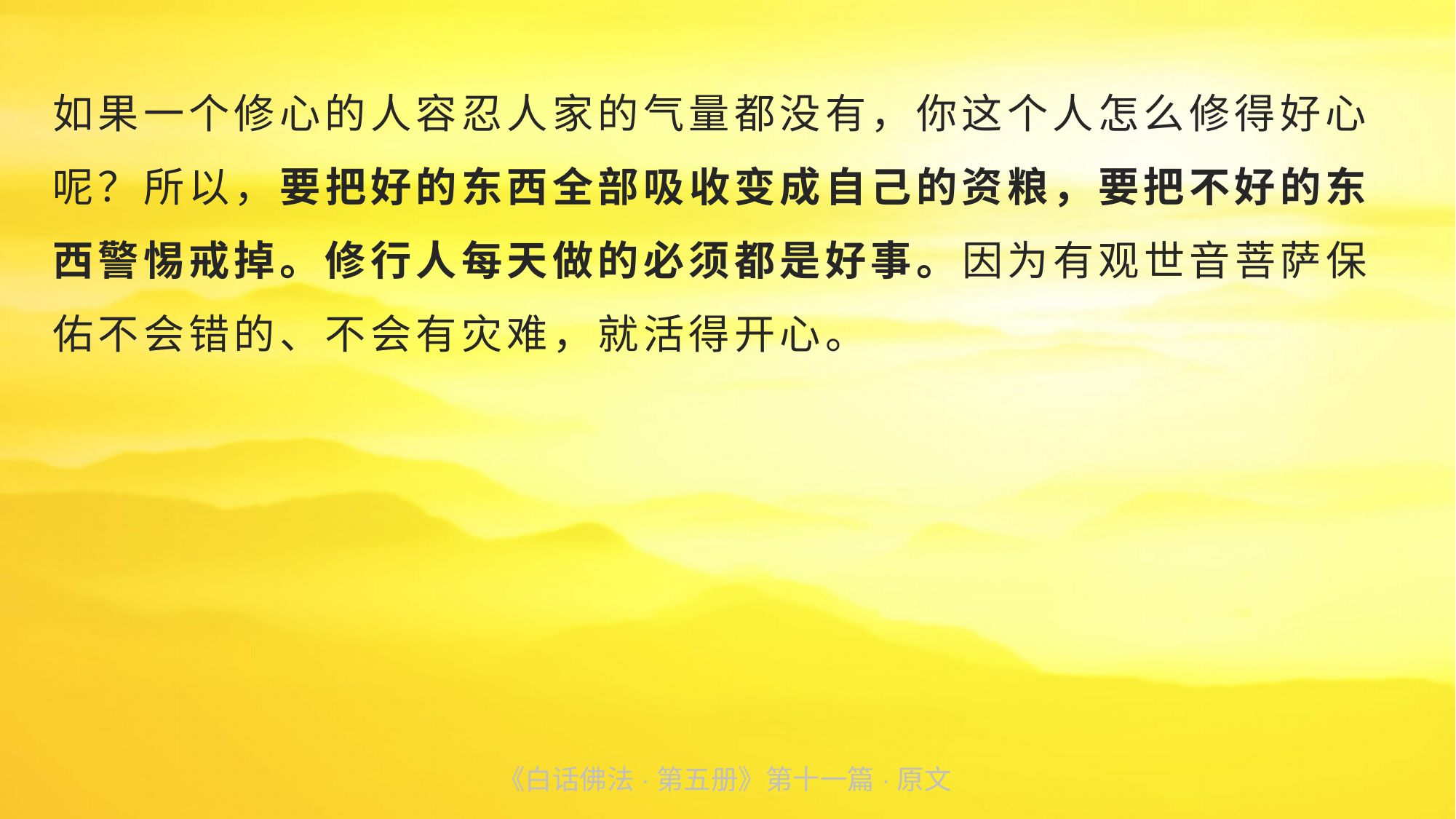

如果一个修心的人容忍人家的气量都没有，你这个人怎么修得好心呢？所以，要把好的东西全部吸收变成自己的资粮，要把不好的东西警惕戒掉。修行人每天做的必须都是好事。因为有观世音菩萨保
佑不会错的、不会有灾难，就活得开心。

《白话佛法·第五册》第十一篇·原文